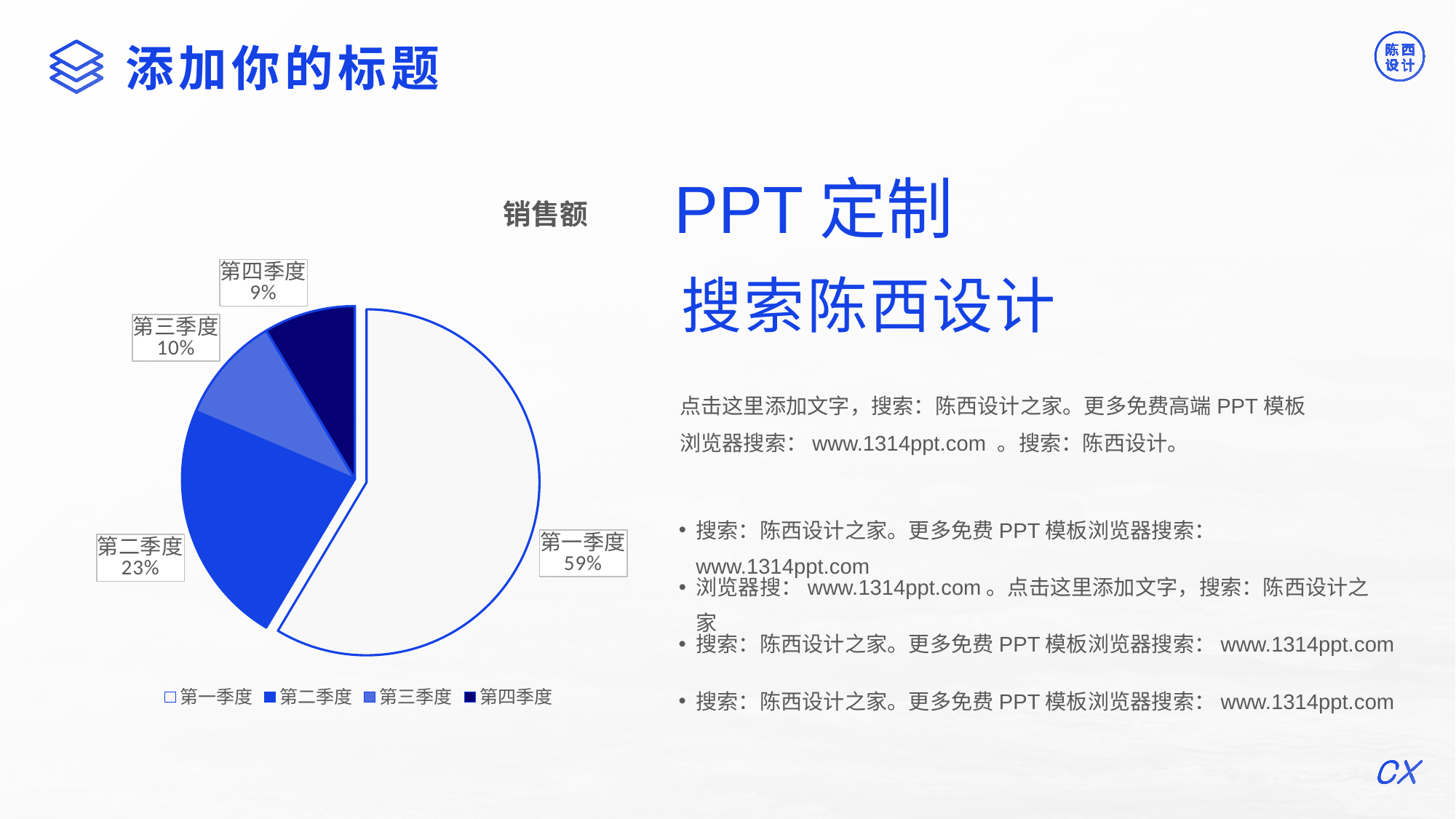

©版权所有：陈西设计之家(微信号：2090298045）
©版权所属公司：合肥陈西文化传媒科技有限公司

添加你的标题

PPT定制

### Chart: 销售额

| Category | 销售额 |
|---|---|
| 第一季度 | 8.2 |
| 第二季度 | 3.2 |
| 第三季度 | 1.4 |
| 第四季度 | 1.2 |
搜索陈西设计
点击这里添加文字，搜索：陈西设计之家。更多免费高端PPT模板浏览器搜索：www.1314ppt.com 。搜索：陈西设计。
搜索：陈西设计之家。更多免费PPT模板浏览器搜索：www.1314ppt.com
浏览器搜：www.1314ppt.com。点击这里添加文字，搜索：陈西设计之家
搜索：陈西设计之家。更多免费PPT模板浏览器搜索：www.1314ppt.com
搜索：陈西设计之家。更多免费PPT模板浏览器搜索：www.1314ppt.com

©版权所有：陈西设计之家(微信号：2090298045）
©版权所属公司：合肥陈西文化传媒科技有限公司